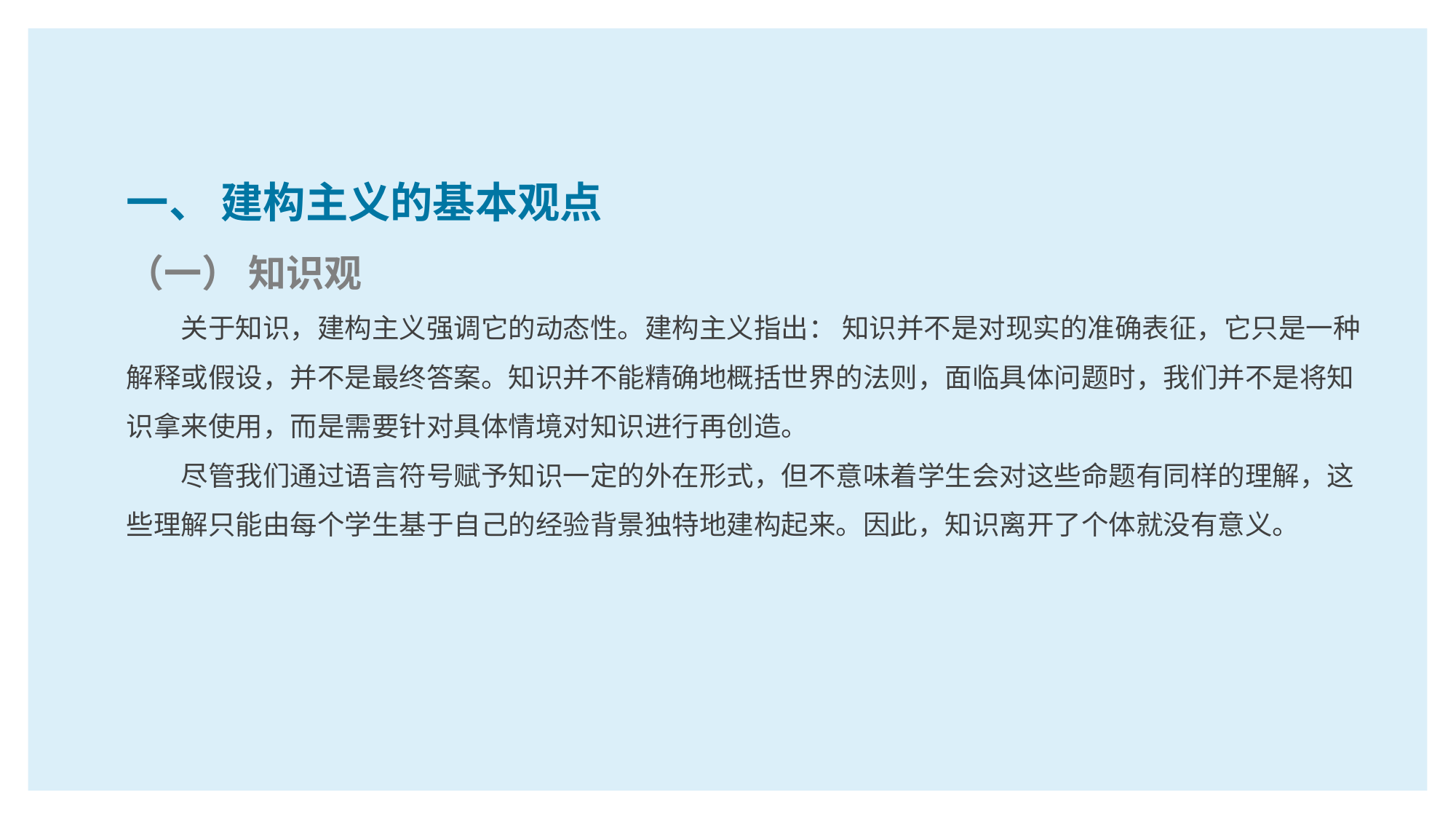

一、 建构主义的基本观点
（一） 知识观
关于知识，建构主义强调它的动态性。建构主义指出： 知识并不是对现实的准确表征，它只是一种解释或假设，并不是最终答案。知识并不能精确地概括世界的法则，面临具体问题时，我们并不是将知识拿来使用，而是需要针对具体情境对知识进行再创造。
尽管我们通过语言符号赋予知识一定的外在形式，但不意味着学生会对这些命题有同样的理解，这些理解只能由每个学生基于自己的经验背景独特地建构起来。因此，知识离开了个体就没有意义。